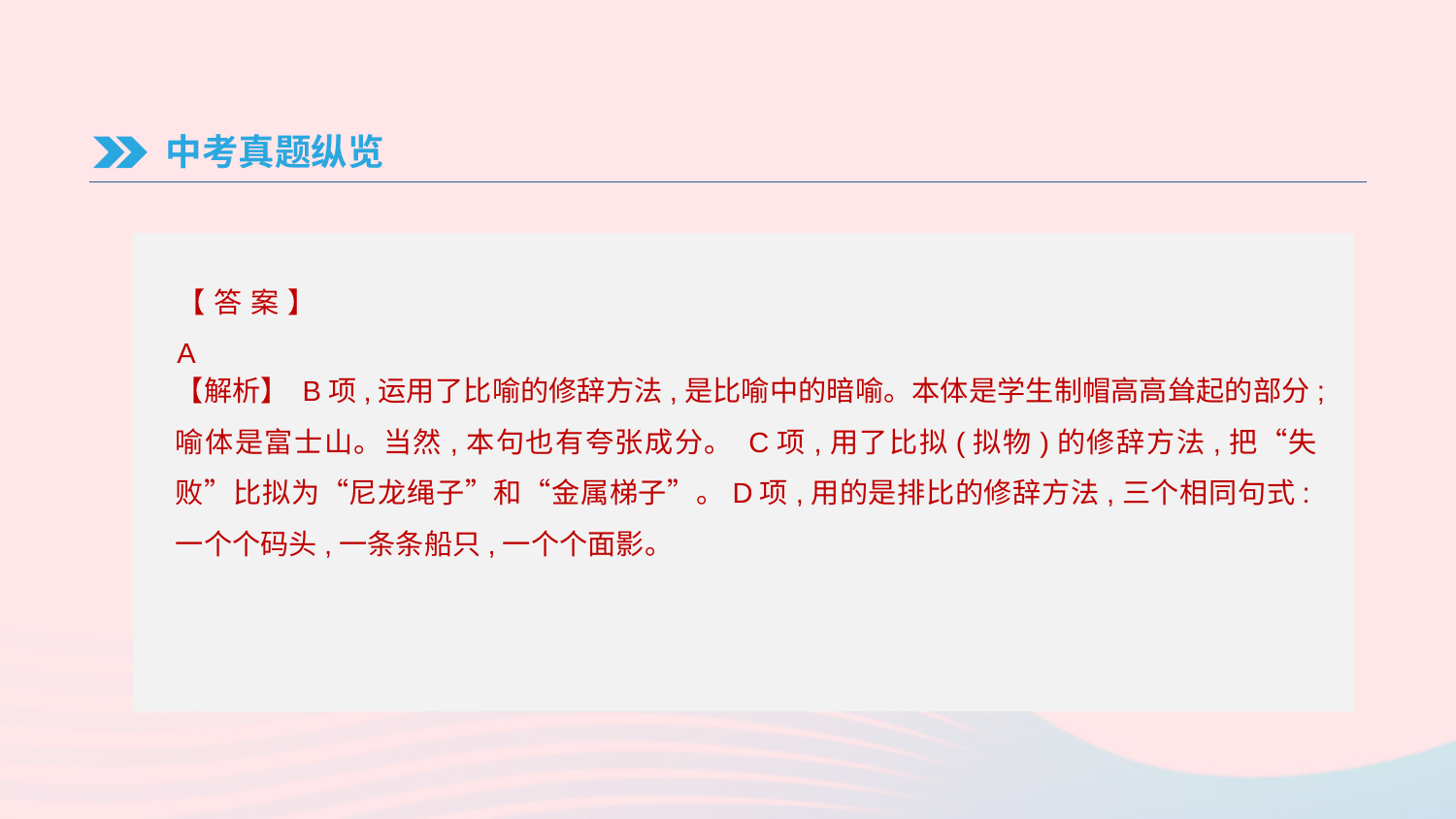

中考真题纵览

【答案】 A
【解析】 B项,运用了比喻的修辞方法,是比喻中的暗喻。本体是学生制帽高高耸起的部分;喻体是富士山。当然,本句也有夸张成分。 C项,用了比拟(拟物)的修辞方法,把“失败”比拟为“尼龙绳子”和“金属梯子”。D项,用的是排比的修辞方法,三个相同句式:一个个码头,一条条船只,一个个面影。